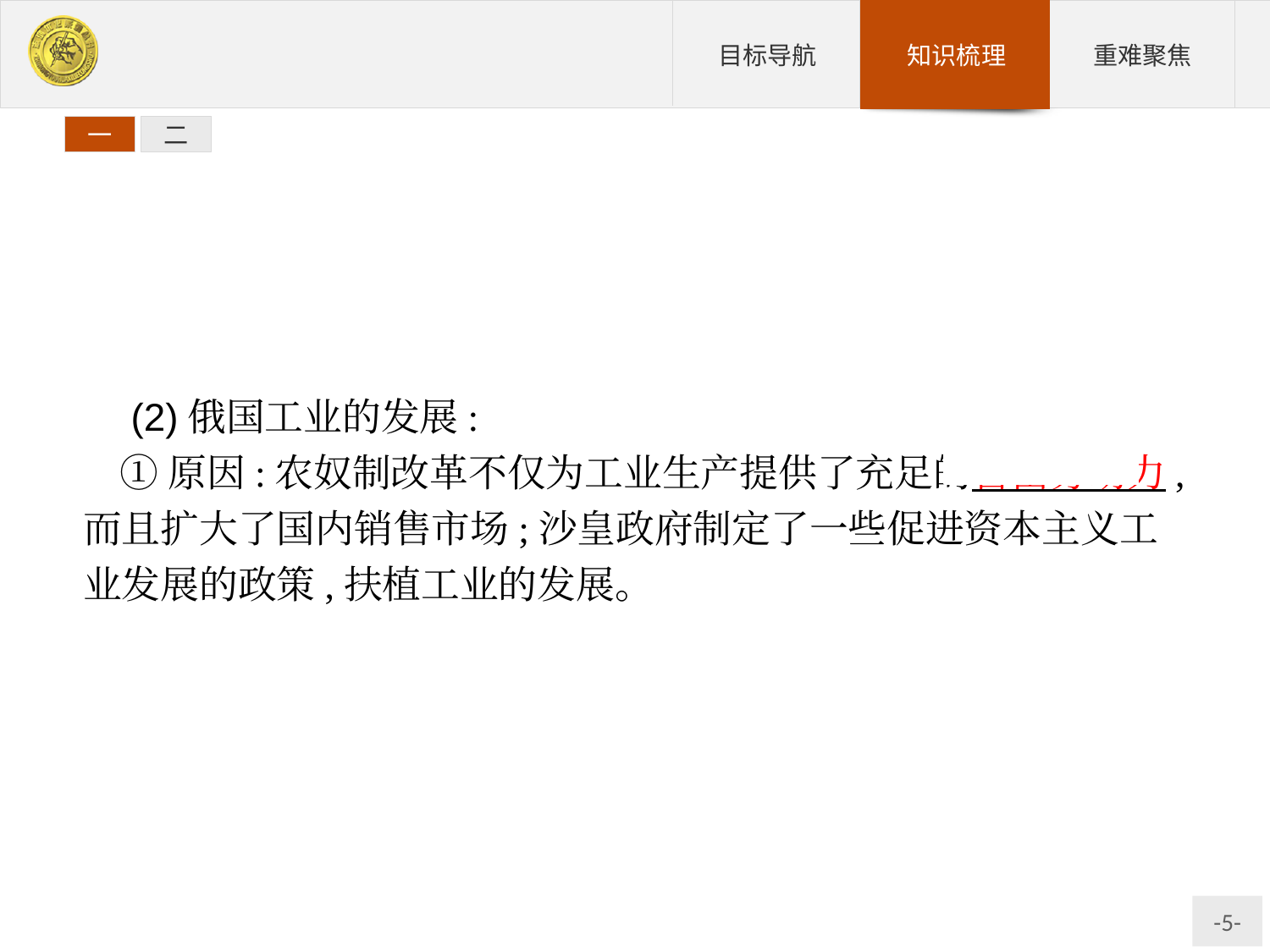

一
二
 (2)俄国工业的发展:
①原因:农奴制改革不仅为工业生产提供了充足的自由劳动力,而且扩大了国内销售市场;沙皇政府制定了一些促进资本主义工业发展的政策,扶植工业的发展。